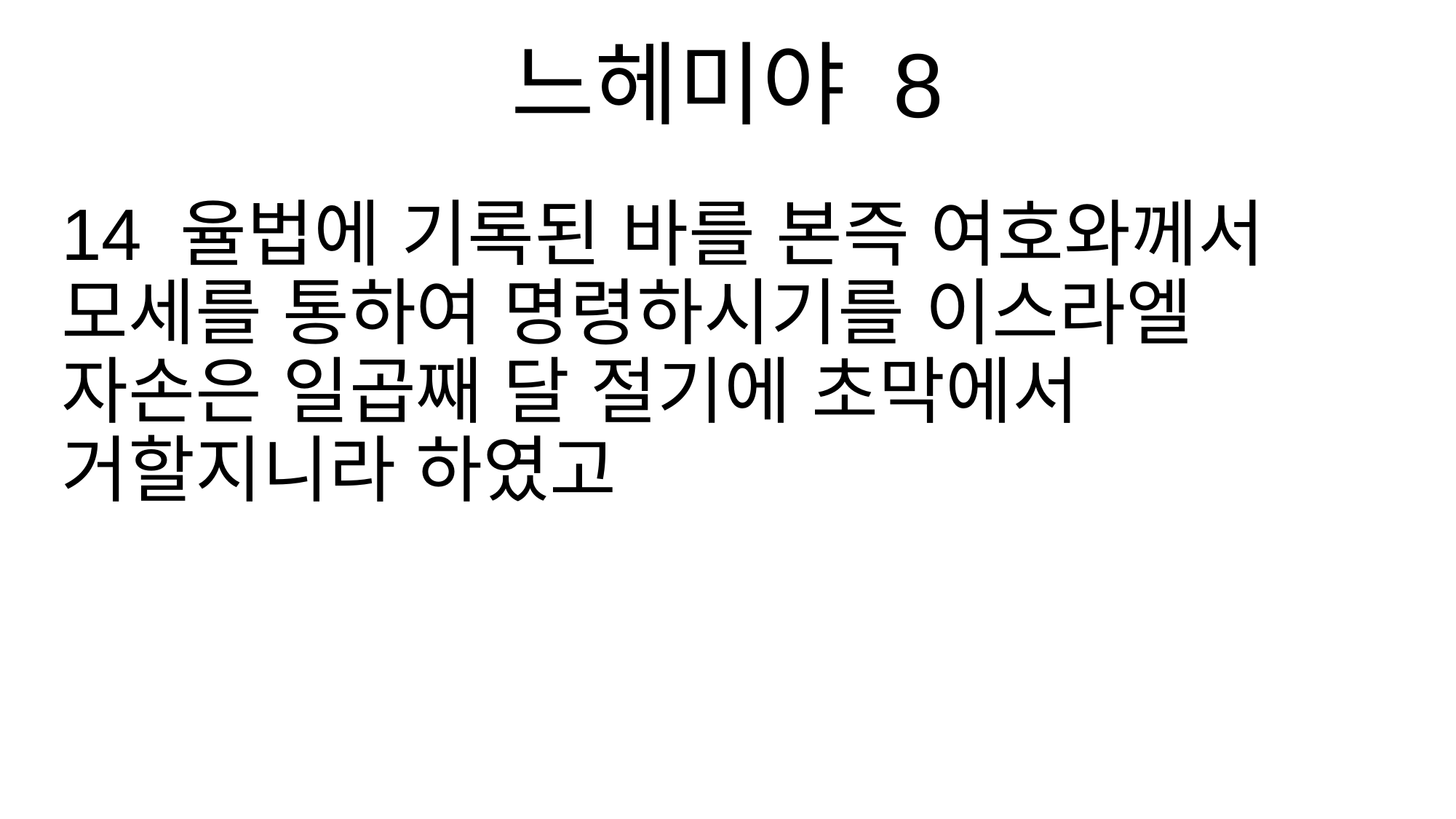

느헤미야 8
14 율법에 기록된 바를 본즉 여호와께서 모세를 통하여 명령하시기를 이스라엘 자손은 일곱째 달 절기에 초막에서 거할지니라 하였고